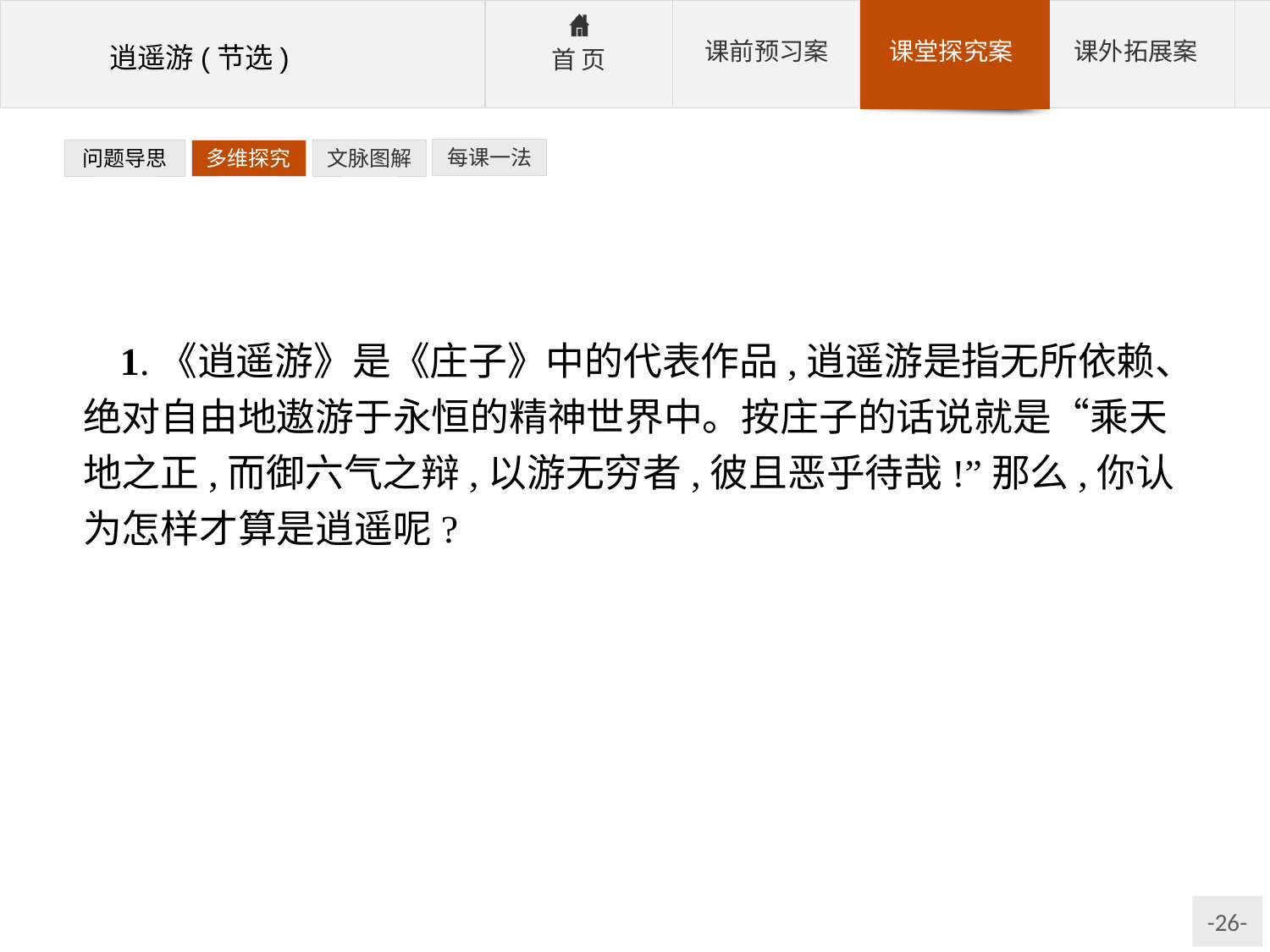

每课一法
问题导思
多维探究
文脉图解
1.《逍遥游》是《庄子》中的代表作品,逍遥游是指无所依赖、绝对自由地遨游于永恒的精神世界中。按庄子的话说就是“乘天地之正,而御六气之辩,以游无穷者,彼且恶乎待哉!”那么,你认为怎样才算是逍遥呢?
提示:解答本题不能脱离文本。在对庄子观点理解的基础上加以阐述,注意观点正确、鲜明,自圆其说。